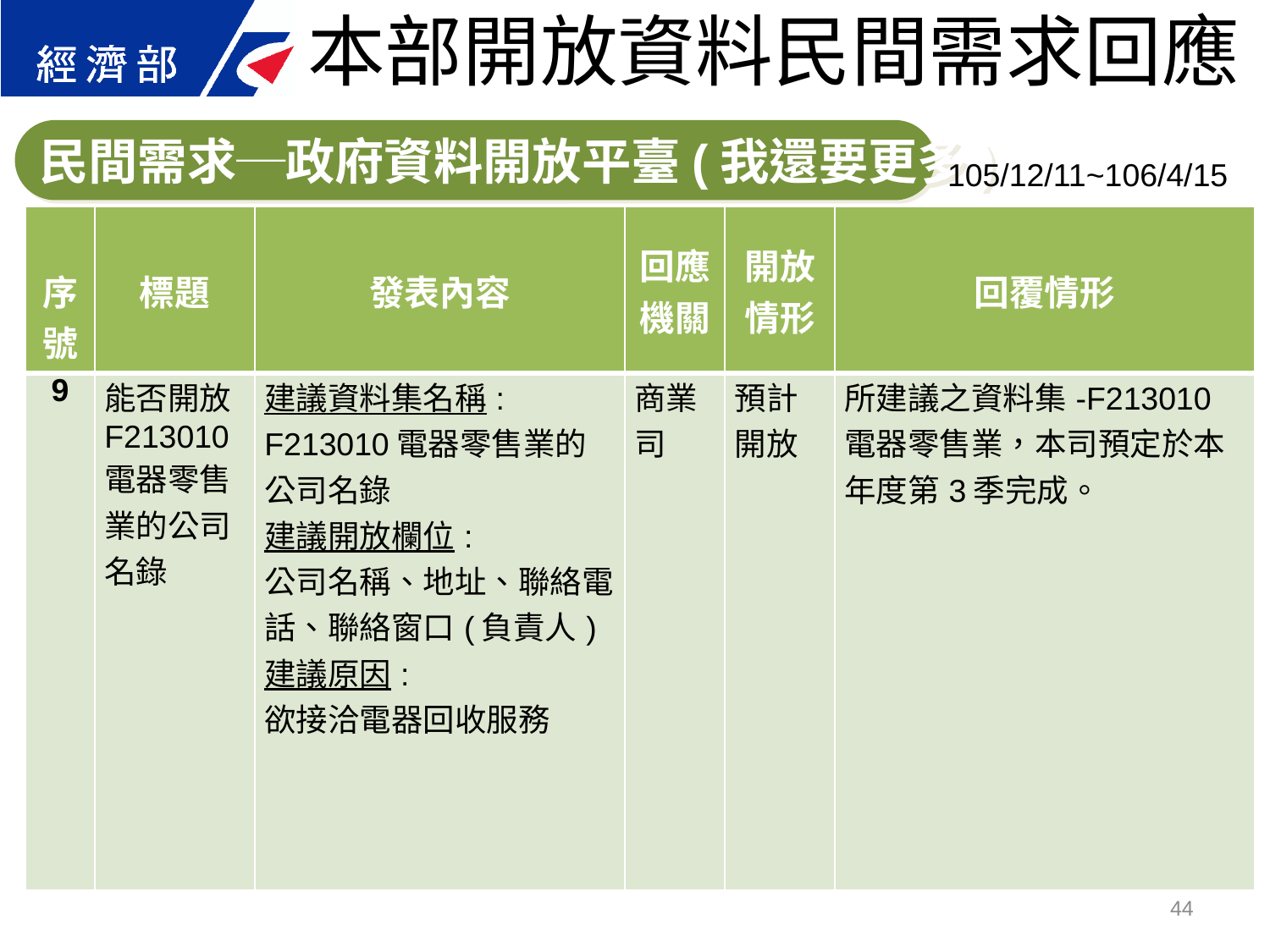

本部開放資料民間需求回應
民間需求─政府資料開放平臺(我還要更多)
105/12/11~106/4/15
| 序號 | 標題 | 發表內容 | 回應 機關 | 開放 情形 | 回覆情形 |
| --- | --- | --- | --- | --- | --- |
| 9 | 能否開放F213010電器零售業的公司名錄 | 建議資料集名稱: F213010電器零售業的公司名錄 建議開放欄位: 公司名稱、地址、聯絡電話、聯絡窗口(負責人) 建議原因: 欲接洽電器回收服務 | 商業司 | 預計開放 | 所建議之資料集-F213010電器零售業，本司預定於本年度第3季完成。 |
44